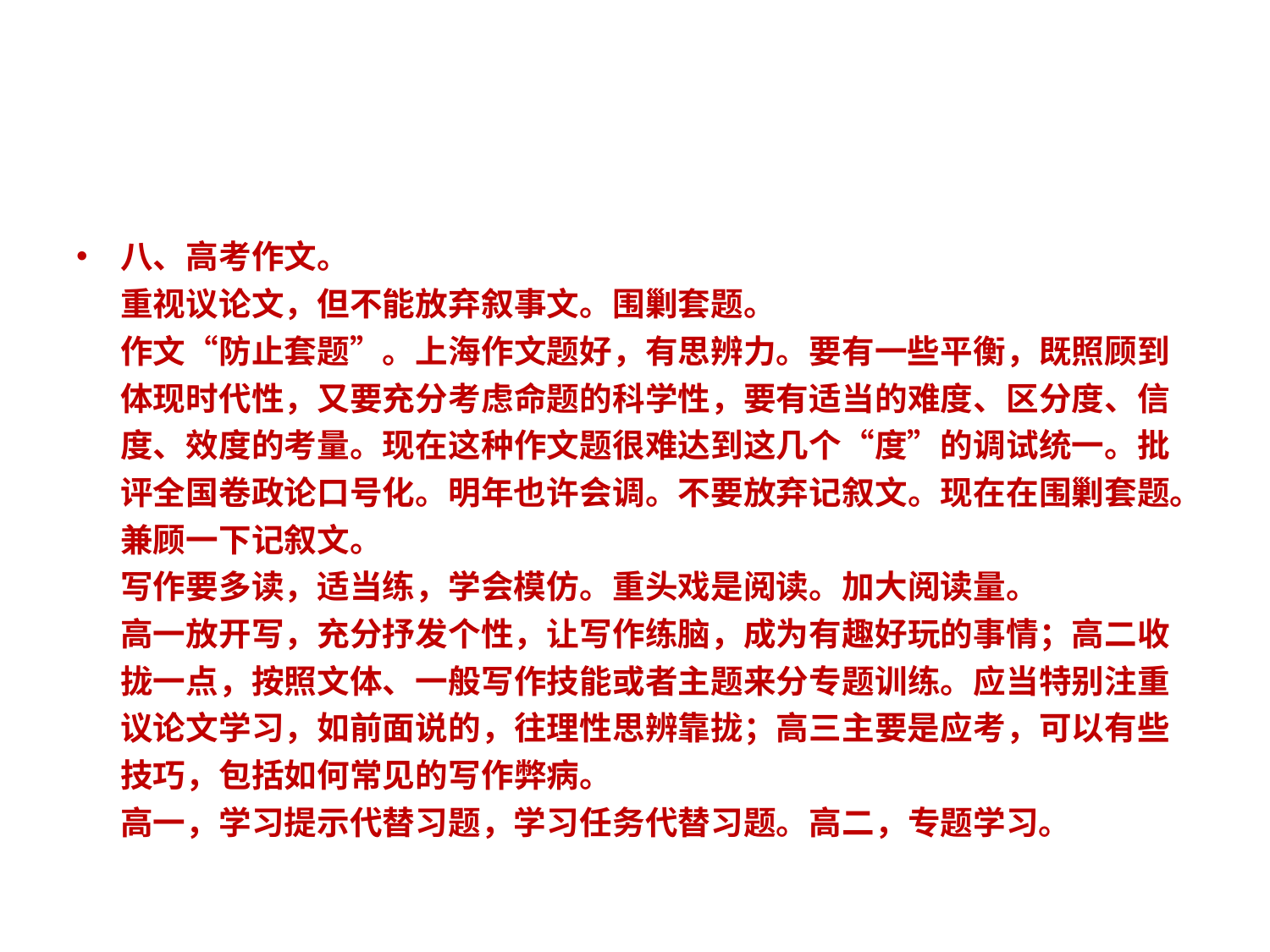

#
八、高考作文。
重视议论文，但不能放弃叙事文。围剿套题。
作文“防止套题”。上海作文题好，有思辨力。要有一些平衡，既照顾到体现时代性，又要充分考虑命题的科学性，要有适当的难度、区分度、信度、效度的考量。现在这种作文题很难达到这几个“度”的调试统一。批评全国卷政论口号化。明年也许会调。不要放弃记叙文。现在在围剿套题。兼顾一下记叙文。
写作要多读，适当练，学会模仿。重头戏是阅读。加大阅读量。
高一放开写，充分抒发个性，让写作练脑，成为有趣好玩的事情；高二收拢一点，按照文体、一般写作技能或者主题来分专题训练。应当特别注重议论文学习，如前面说的，往理性思辨靠拢；高三主要是应考，可以有些技巧，包括如何常见的写作弊病。
高一，学习提示代替习题，学习任务代替习题。高二，专题学习。